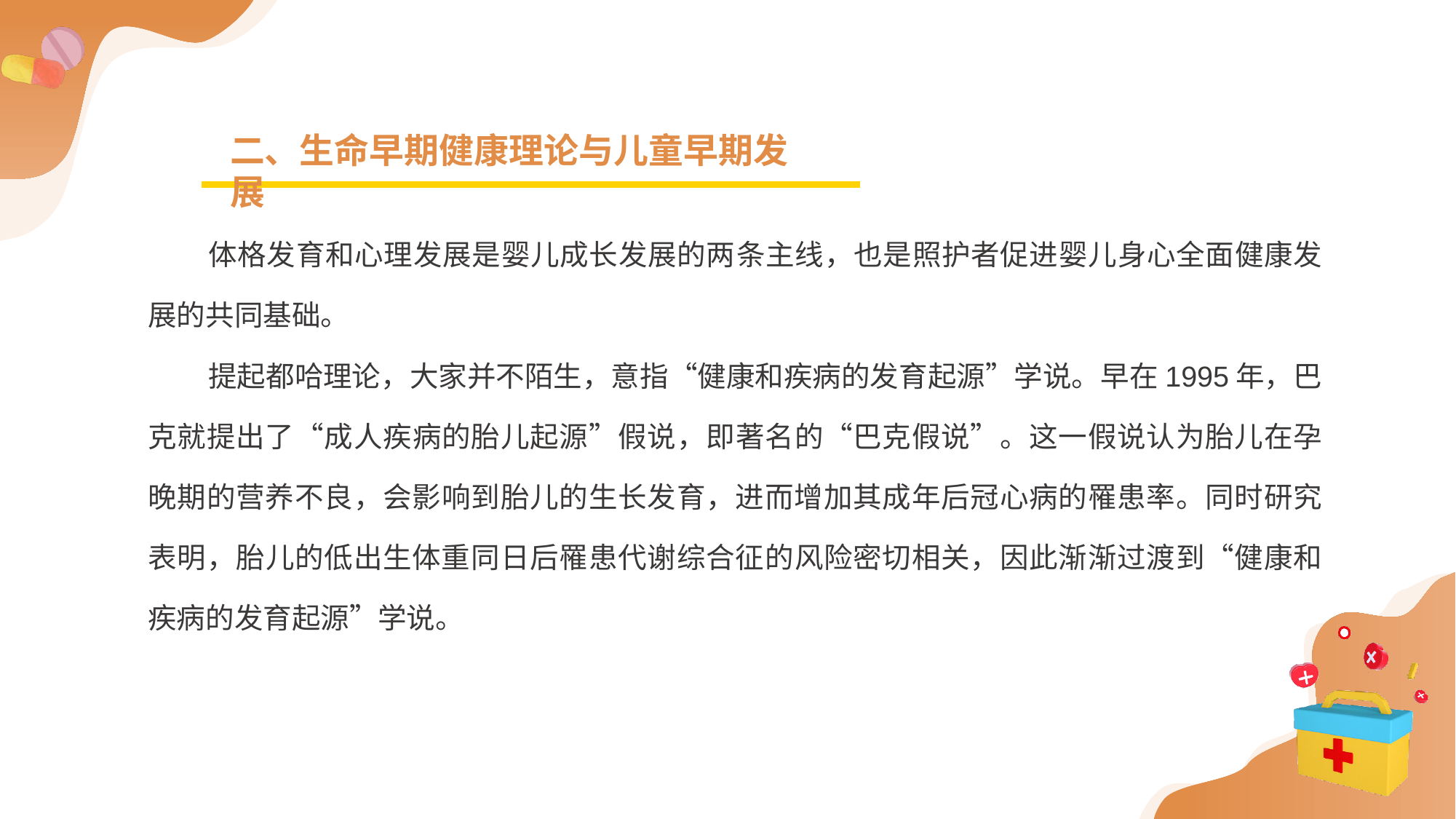

二、生命早期健康理论与儿童早期发展
体格发育和心理发展是婴儿成长发展的两条主线，也是照护者促进婴儿身心全面健康发展的共同基础。
提起都哈理论，大家并不陌生，意指“健康和疾病的发育起源”学说。早在1995年，巴克就提出了“成人疾病的胎儿起源”假说，即著名的“巴克假说”。这一假说认为胎儿在孕晚期的营养不良，会影响到胎儿的生长发育，进而增加其成年后冠心病的罹患率。同时研究表明，胎儿的低出生体重同日后罹患代谢综合征的风险密切相关，因此渐渐过渡到“健康和疾病的发育起源”学说。